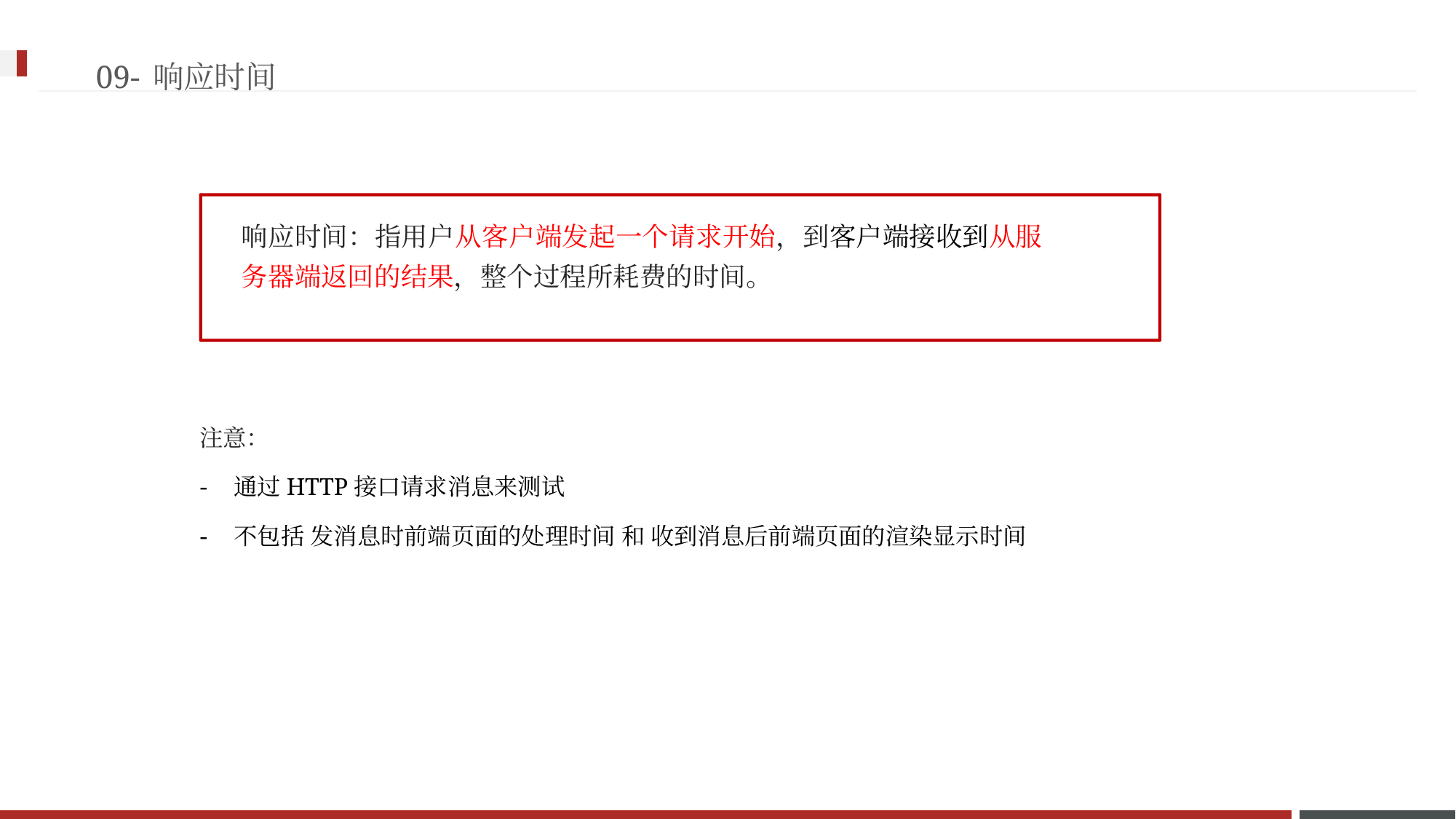

09-响应时间

响应时间：指用户从客户端发起一个请求开始，到客户端接收到从服 务器端返回的结果，整个过程所耗费的时间。

注意：

通过HTTP接口请求消息来测试
不包括 发消息时前端页面的处理时间 和 收到消息后前端页面的渲染显示时间